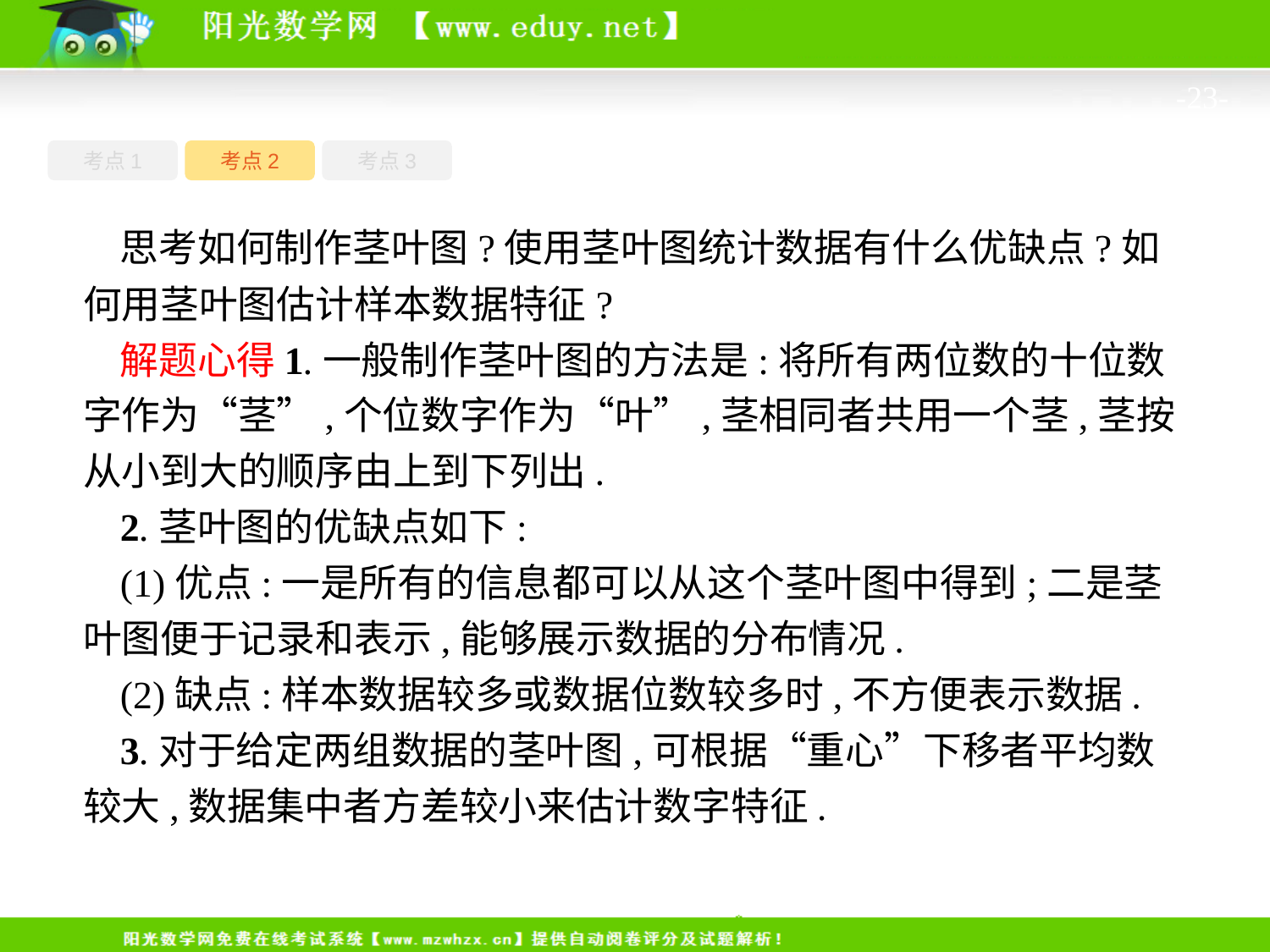

-23-
考点1
考点3
考点2
思考如何制作茎叶图?使用茎叶图统计数据有什么优缺点?如何用茎叶图估计样本数据特征?
解题心得1.一般制作茎叶图的方法是:将所有两位数的十位数字作为“茎”,个位数字作为“叶”,茎相同者共用一个茎,茎按从小到大的顺序由上到下列出.
2.茎叶图的优缺点如下:
(1)优点:一是所有的信息都可以从这个茎叶图中得到;二是茎叶图便于记录和表示,能够展示数据的分布情况.
(2)缺点:样本数据较多或数据位数较多时,不方便表示数据.
3.对于给定两组数据的茎叶图,可根据“重心”下移者平均数较大,数据集中者方差较小来估计数字特征.